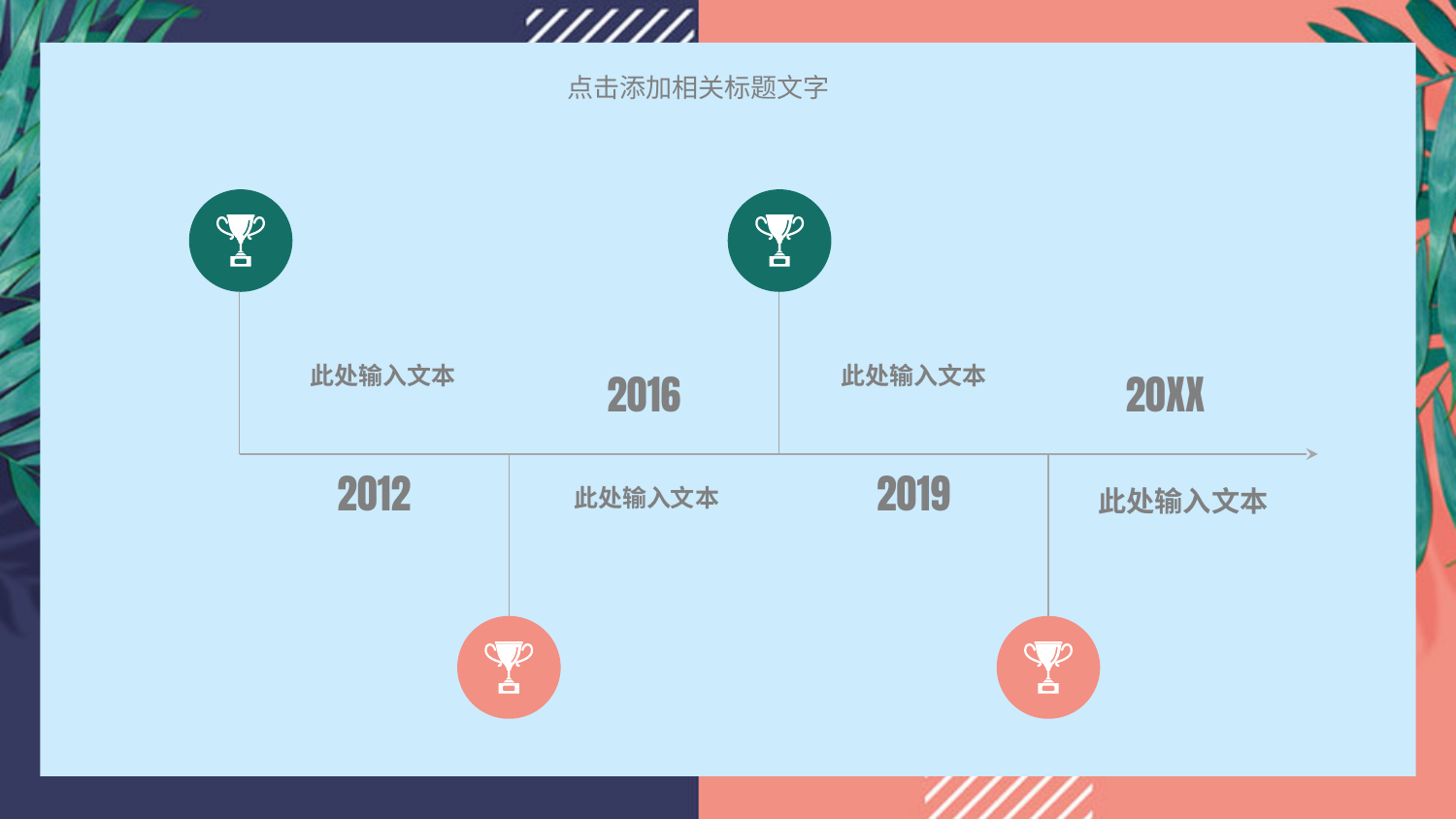

此处输入文本
此处输入文本
2016
20XX
2012
2019
此处输入文本
此处输入文本